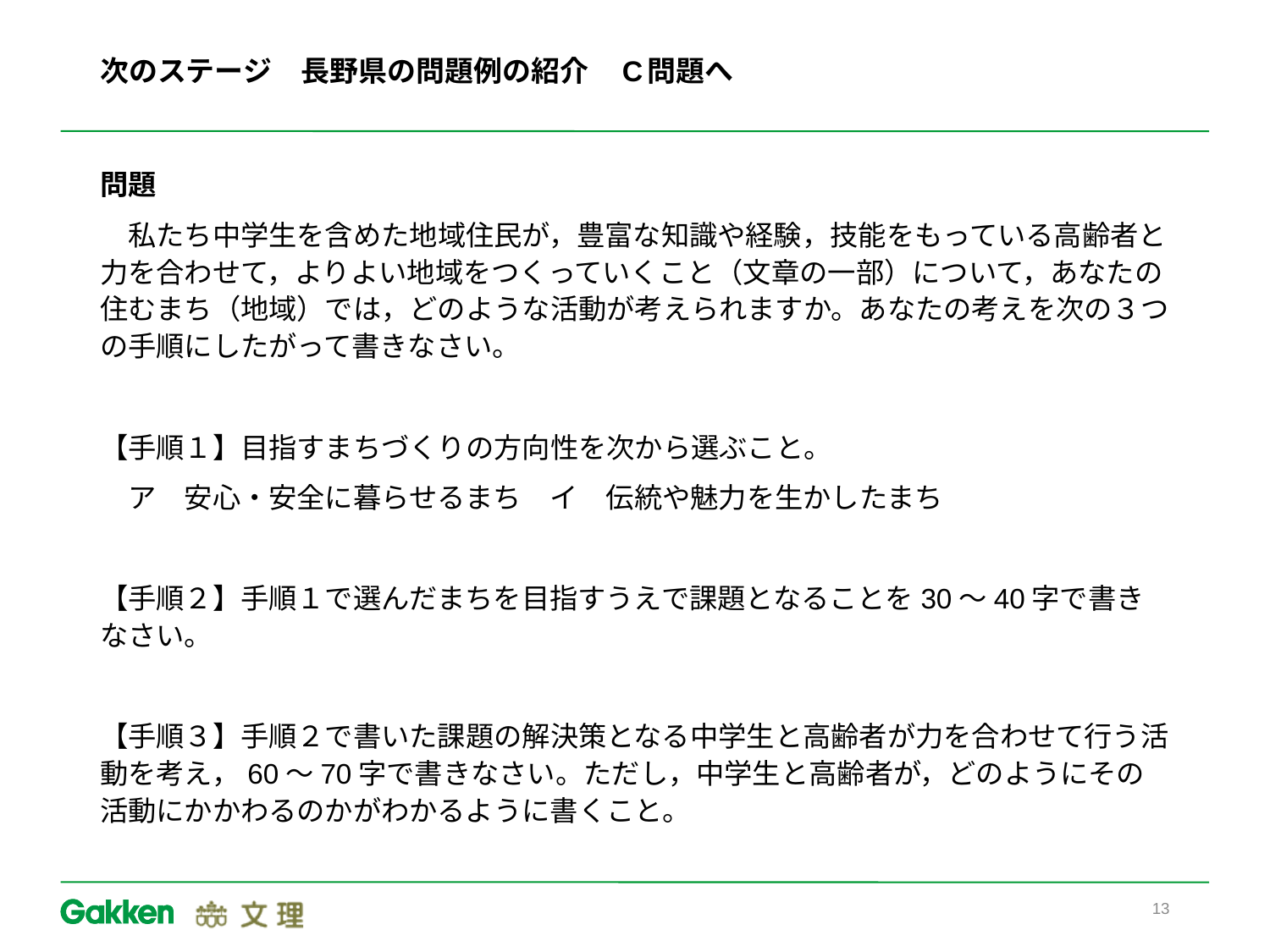

# 次のステージ　長野県の問題例の紹介　C問題へ
問題
　私たち中学生を含めた地域住民が，豊富な知識や経験，技能をもっている高齢者と力を合わせて，よりよい地域をつくっていくこと（文章の一部）について，あなたの住むまち（地域）では，どのような活動が考えられますか。あなたの考えを次の３つの手順にしたがって書きなさい。

【手順１】目指すまちづくりの方向性を次から選ぶこと。
　ア　安心・安全に暮らせるまち　イ　伝統や魅力を生かしたまち

【手順２】手順１で選んだまちを目指すうえで課題となることを30～40字で書きなさい。

【手順３】手順２で書いた課題の解決策となる中学生と高齢者が力を合わせて行う活動を考え，60～70字で書きなさい。ただし，中学生と高齢者が，どのようにその活動にかかわるのかがわかるように書くこと。
13